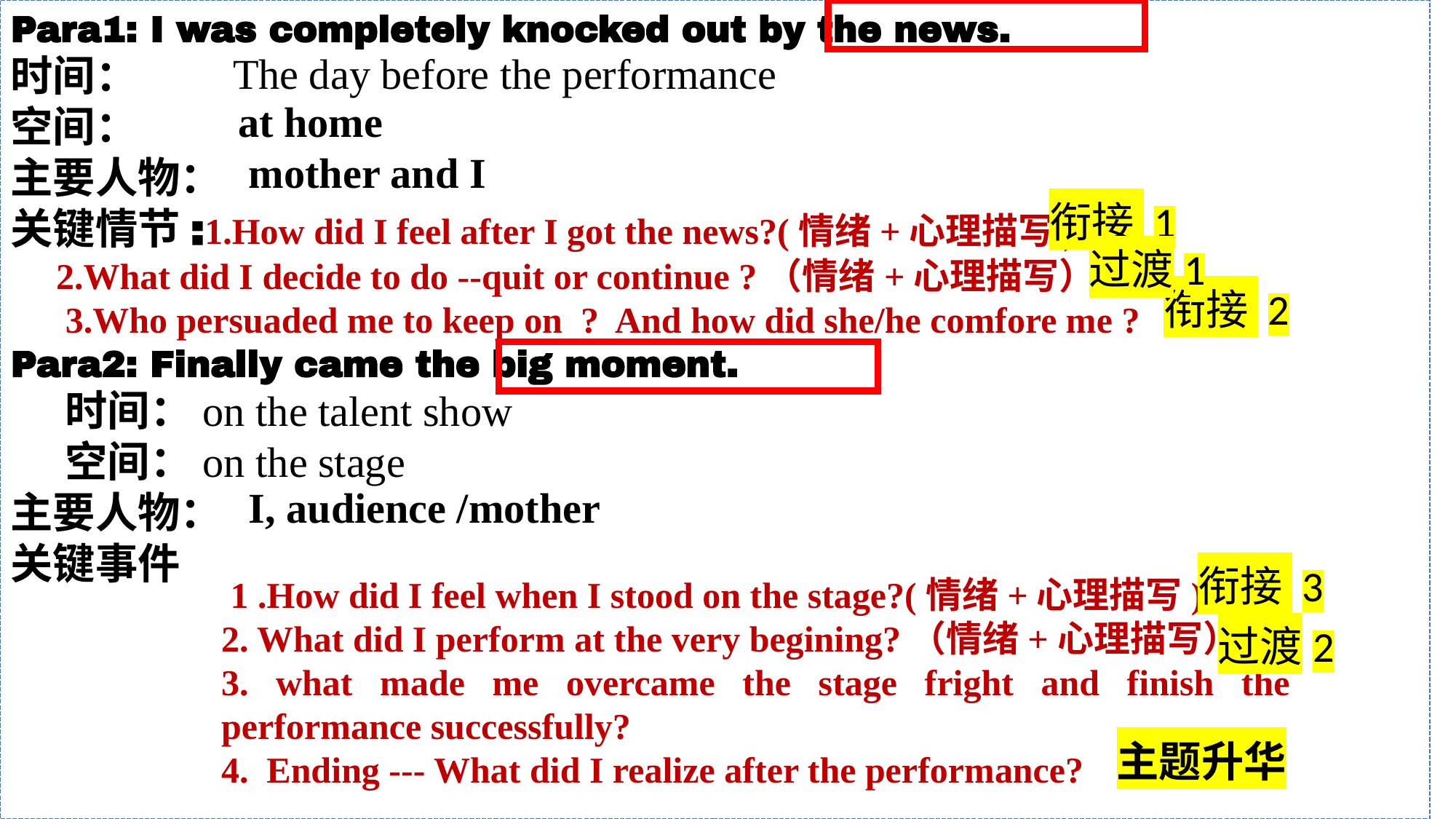

Para1: I was completely knocked out by the news.
时间：
空间：
主要人物：
关键情节:1.How did I feel after I got the news?(情绪+心理描写)
     2.What did I decide to do --quit or continue ?（情绪+心理描写）
      3.Who persuaded me to keep on  ?  And how did she/he comfore me ?
Para2: Finally came the big moment.
时间：on the talent show
空间：on the stage
主要人物：
关键事件

The day before the performance
at home
 mother and I

衔接 1

过渡1
衔接 2

 I, audience /mother
衔接 3
 1 .How did I feel when I stood on the stage?(情绪+心理描写)
2. What did I perform at the very begining?（情绪+心理描写）
3. what made me overcame the stage fright and finish the performance successfully?
4.  Ending --- What did I realize after the performance?

过渡2

主题升华